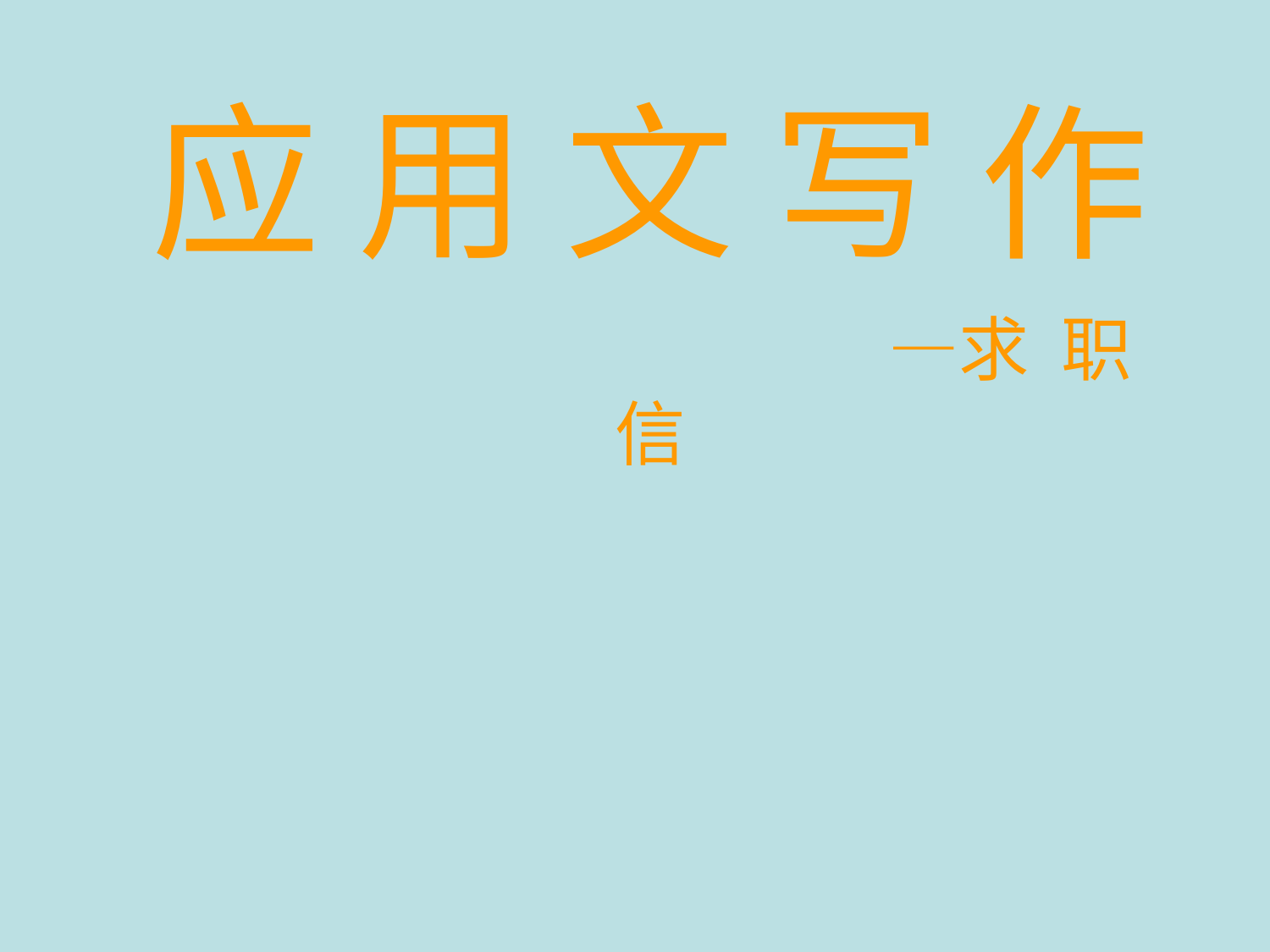

应 用 文 写 作
                                                          —求  职  信